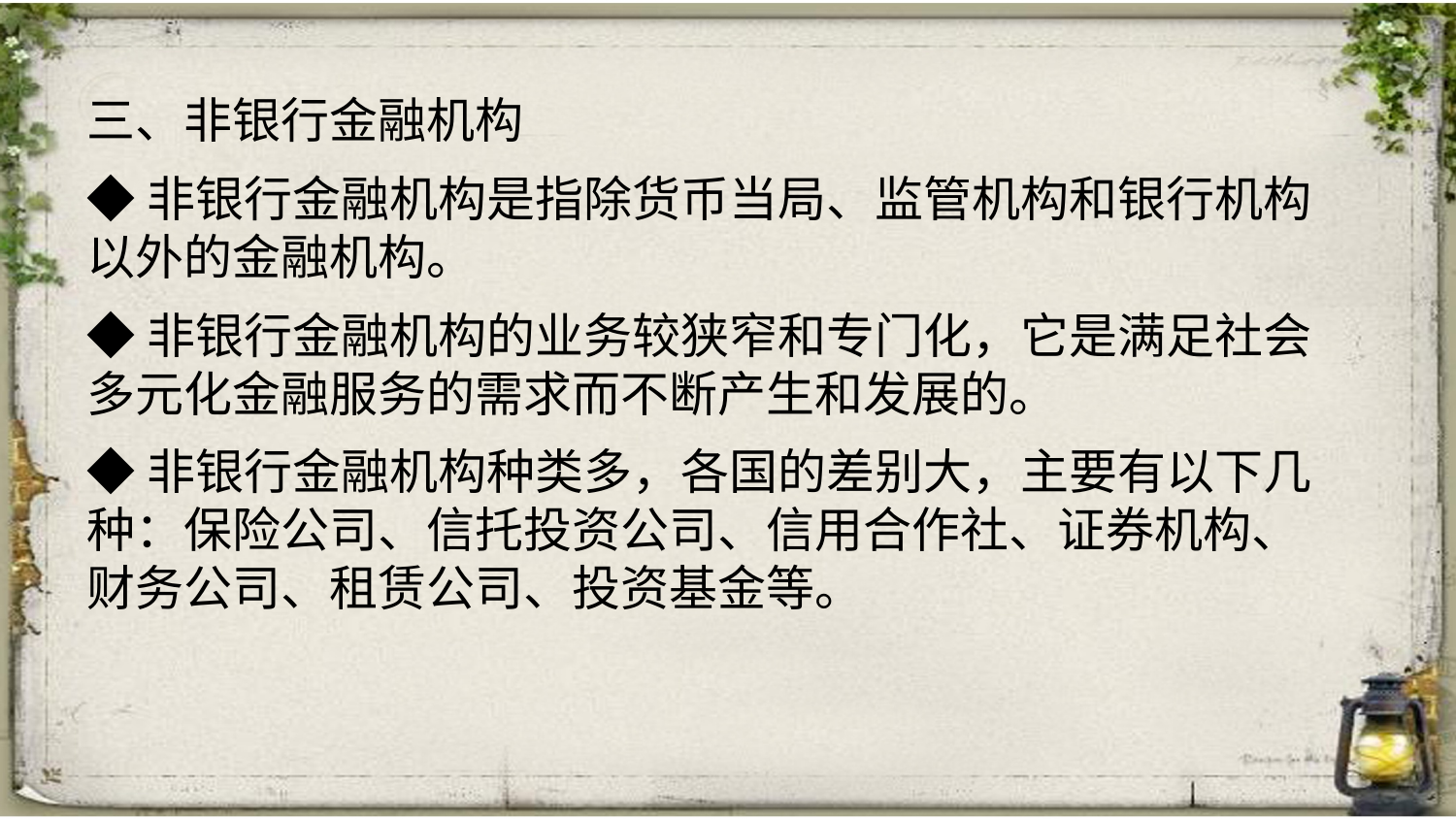

三、非银行金融机构
◆非银行金融机构是指除货币当局、监管机构和银行机构以外的金融机构。
◆非银行金融机构的业务较狭窄和专门化，它是满足社会多元化金融服务的需求而不断产生和发展的。
◆非银行金融机构种类多，各国的差别大，主要有以下几种：保险公司、信托投资公司、信用合作社、证券机构、财务公司、租赁公司、投资基金等。